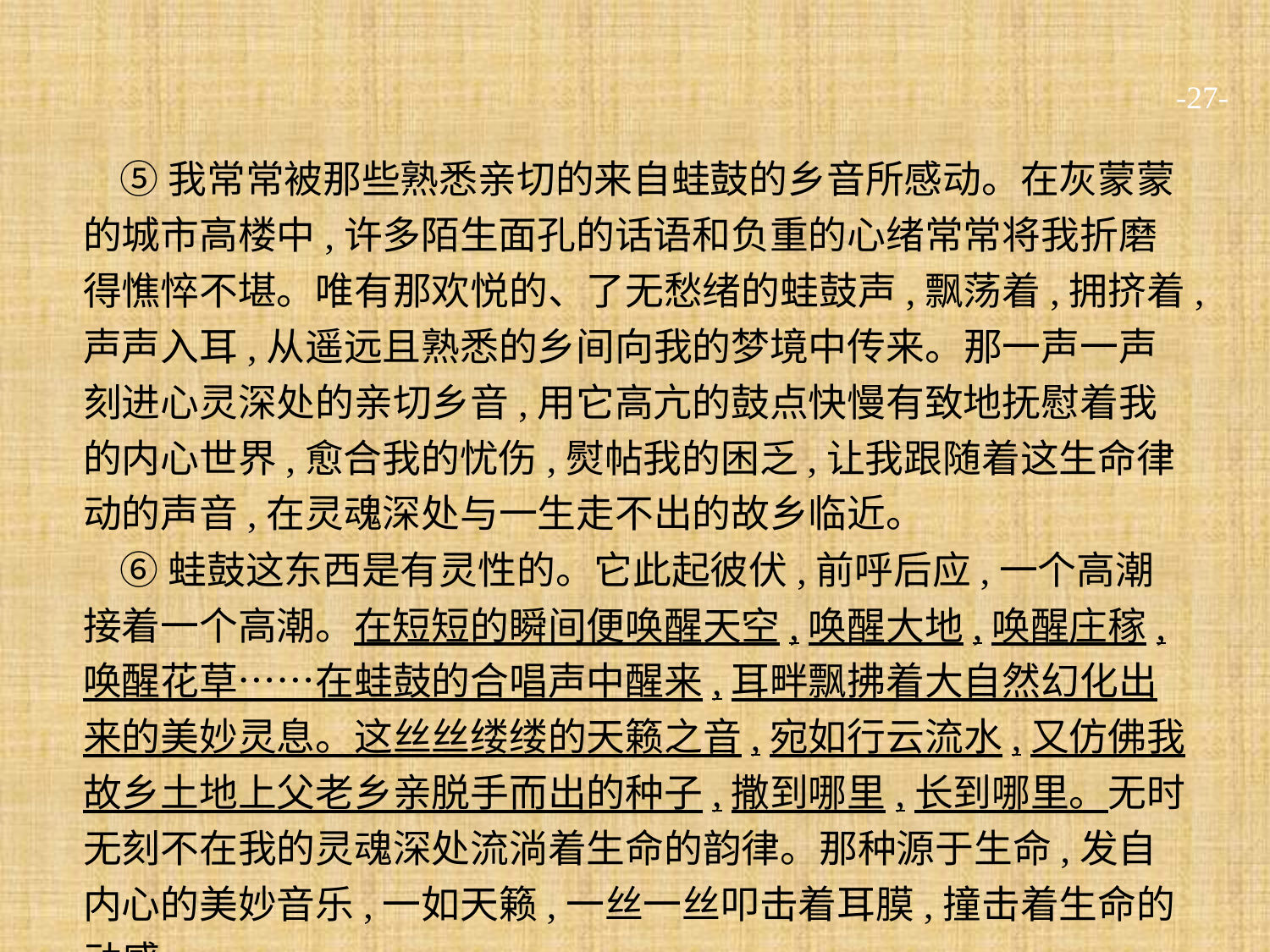

-27-
⑤我常常被那些熟悉亲切的来自蛙鼓的乡音所感动。在灰蒙蒙的城市高楼中,许多陌生面孔的话语和负重的心绪常常将我折磨得憔悴不堪。唯有那欢悦的、了无愁绪的蛙鼓声,飘荡着,拥挤着,声声入耳,从遥远且熟悉的乡间向我的梦境中传来。那一声一声刻进心灵深处的亲切乡音,用它高亢的鼓点快慢有致地抚慰着我的内心世界,愈合我的忧伤,熨帖我的困乏,让我跟随着这生命律动的声音,在灵魂深处与一生走不出的故乡临近。
⑥蛙鼓这东西是有灵性的。它此起彼伏,前呼后应,一个高潮接着一个高潮。在短短的瞬间便唤醒天空,唤醒大地,唤醒庄稼,唤醒花草……在蛙鼓的合唱声中醒来,耳畔飘拂着大自然幻化出来的美妙灵息。这丝丝缕缕的天籁之音,宛如行云流水,又仿佛我故乡土地上父老乡亲脱手而出的种子,撒到哪里,长到哪里。无时无刻不在我的灵魂深处流淌着生命的韵律。那种源于生命,发自内心的美妙音乐,一如天籁,一丝一丝叩击着耳膜,撞击着生命的动感。